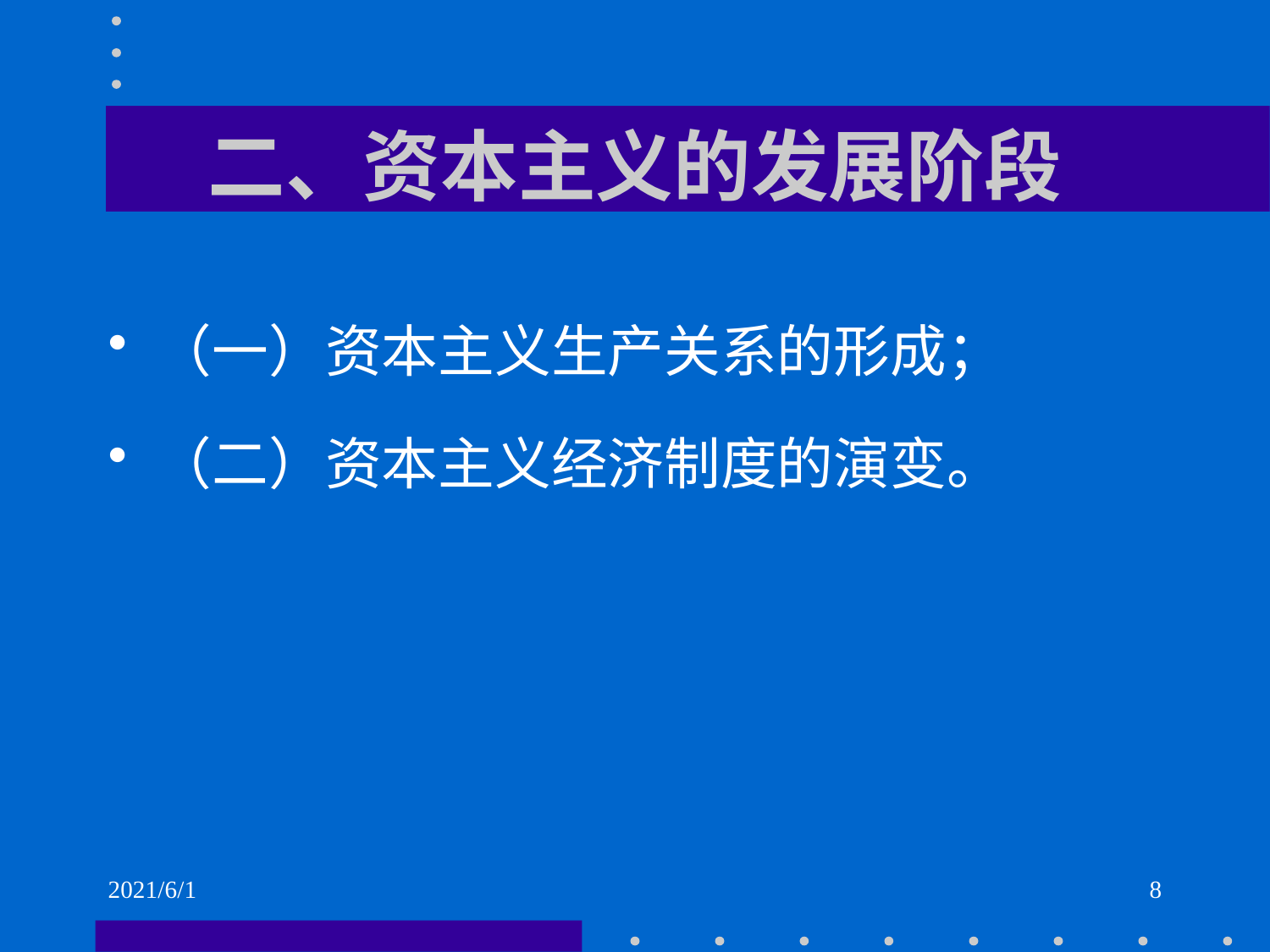

# 二、资本主义的发展阶段
（一）资本主义生产关系的形成；
（二）资本主义经济制度的演变。

2021/6/1
8